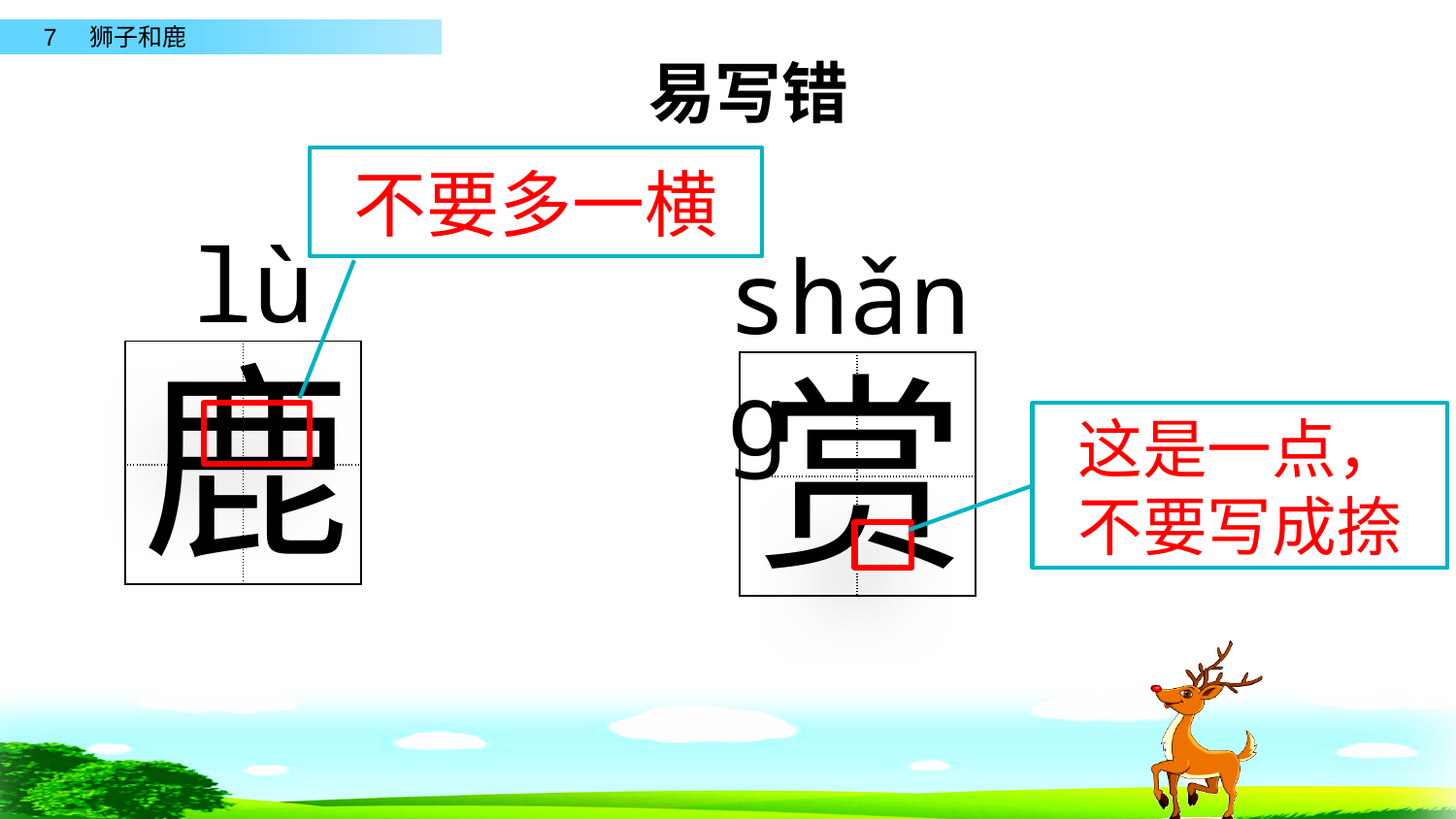

易写错
不要多一横
lù
shǎng
鹿
赏
|  |  |
| --- | --- |
|  |  |
|  |  |
| --- | --- |
|  |  |

这是一点，不要写成捺